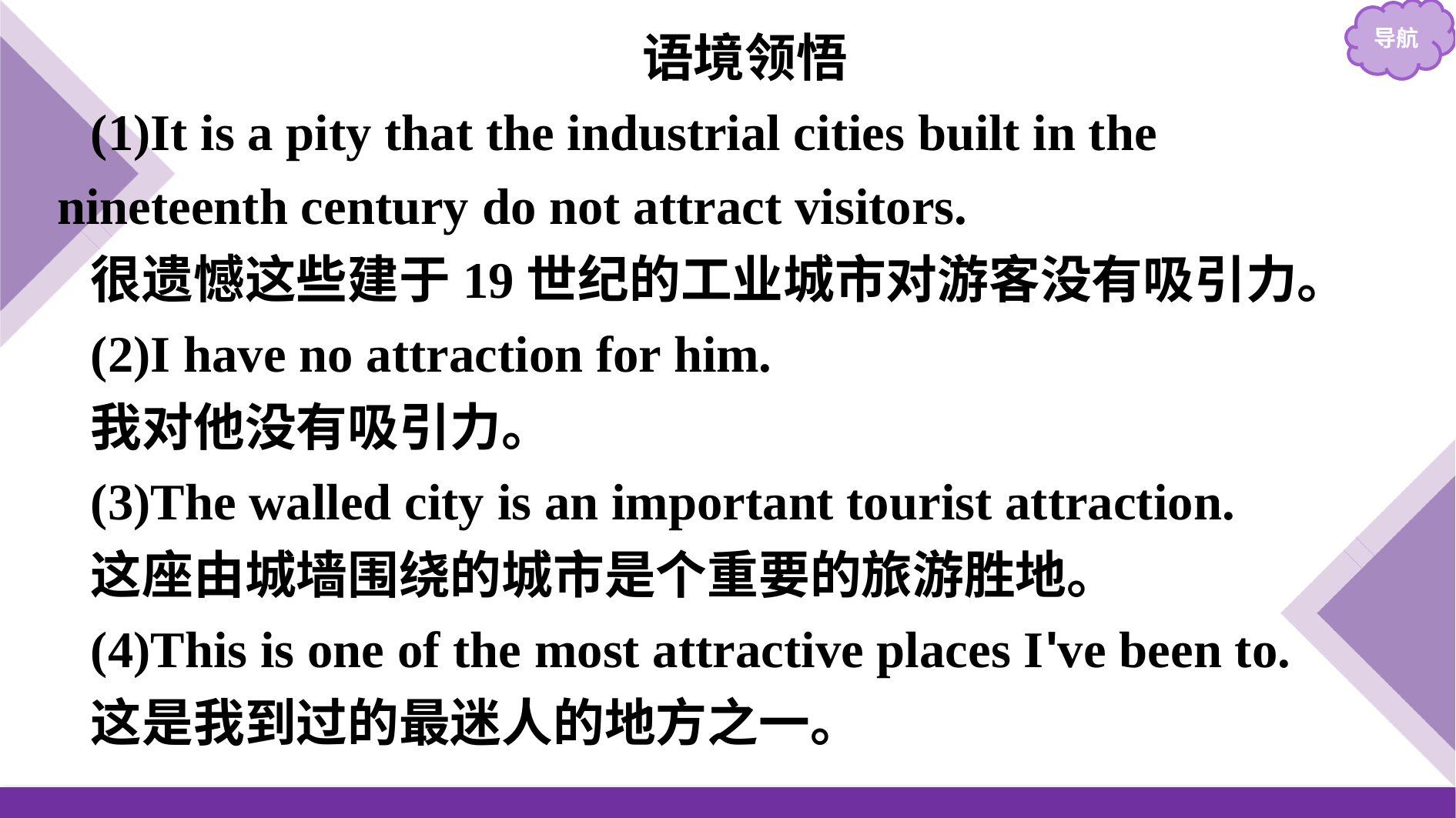

语境领悟
(1)It is a pity that the industrial cities built in the nineteenth century do not attract visitors.
很遗憾这些建于19世纪的工业城市对游客没有吸引力。
(2)I have no attraction for him.
我对他没有吸引力。
(3)The walled city is an important tourist attraction.
这座由城墙围绕的城市是个重要的旅游胜地。
(4)This is one of the most attractive places I've been to.
这是我到过的最迷人的地方之一。